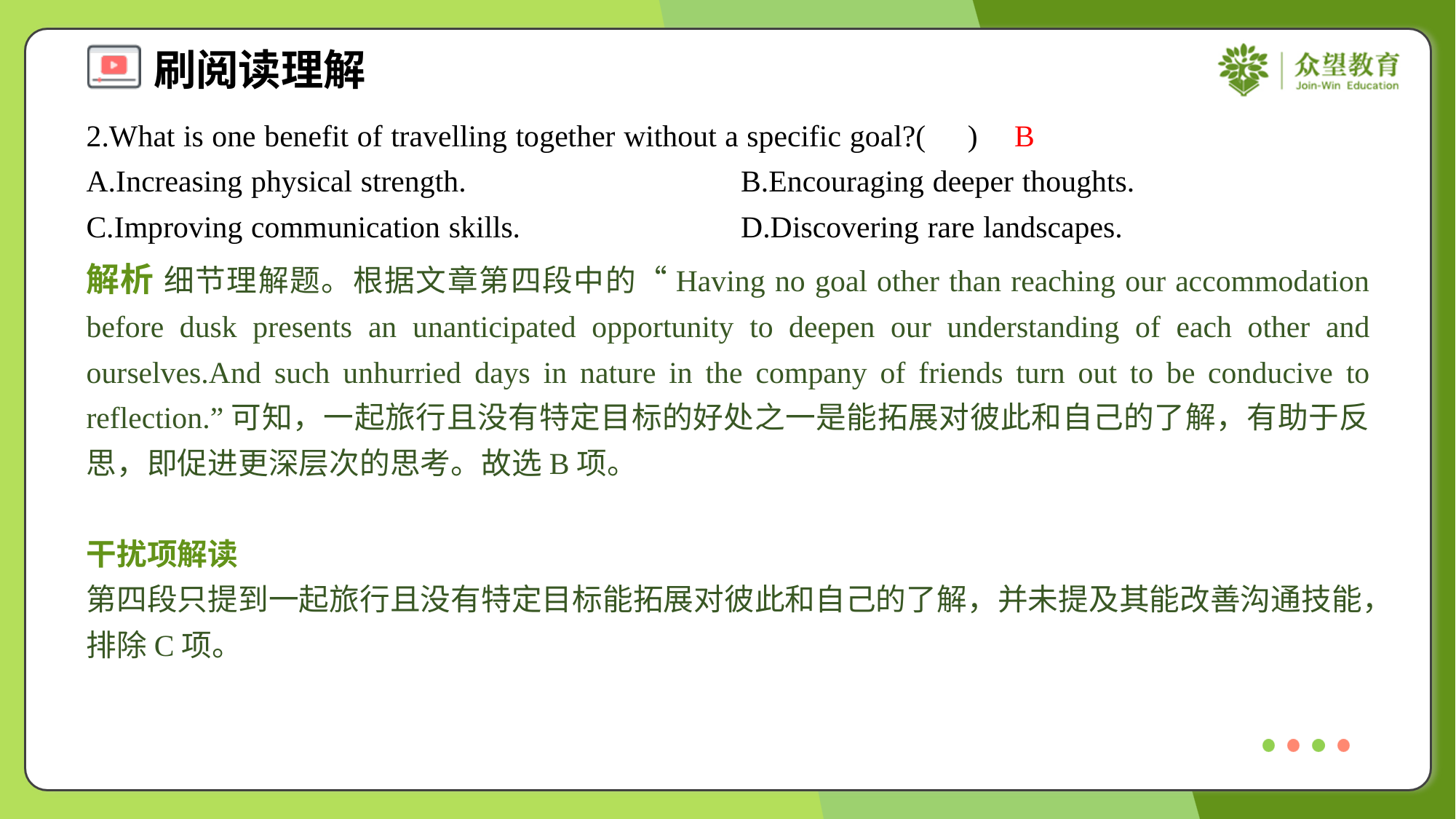

2.What is one benefit of travelling together without a specific goal?(     )
B
A.Increasing physical strength.	B.Encouraging deeper thoughts.
C.Improving communication skills.	D.Discovering rare landscapes.
解析 细节理解题。根据文章第四段中的“Having no goal other than reaching our accommodation before dusk presents an unanticipated opportunity to deepen our understanding of each other and ourselves.And such unhurried days in nature in the company of friends turn out to be conducive to reflection.”可知，一起旅行且没有特定目标的好处之一是能拓展对彼此和自己的了解，有助于反思，即促进更深层次的思考。故选B项。

干扰项解读
第四段只提到一起旅行且没有特定目标能拓展对彼此和自己的了解，并未提及其能改善沟通技能，排除C项。